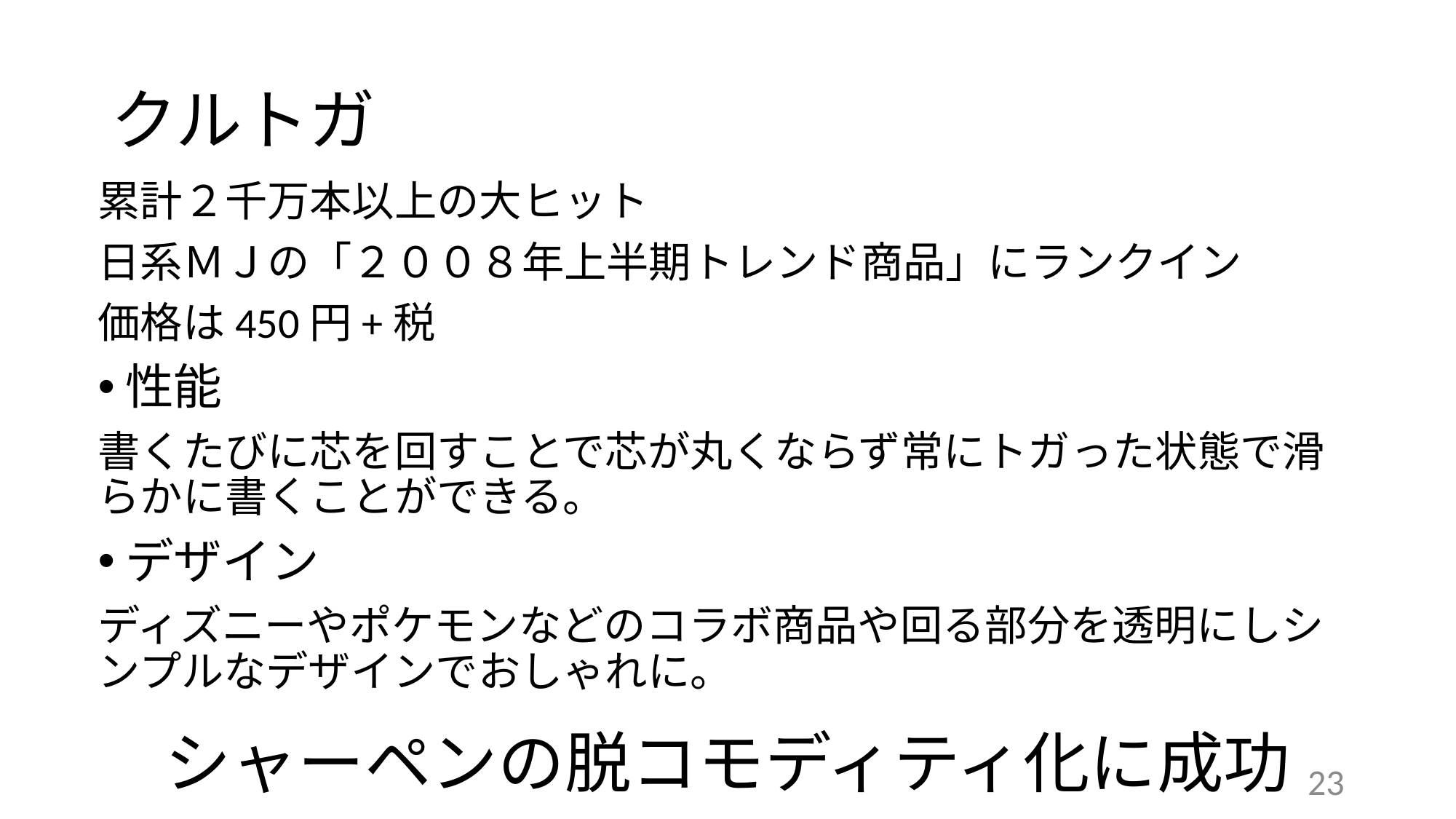

# クルトガ
累計２千万本以上の大ヒット
日系ＭＪの「２００８年上半期トレンド商品」にランクイン
価格は450円+税
性能
書くたびに芯を回すことで芯が丸くならず常にトガった状態で滑らかに書くことができる。
デザイン
ディズニーやポケモンなどのコラボ商品や回る部分を透明にしシンプルなデザインでおしゃれに。

シャーペンの脱コモディティ化に成功
23